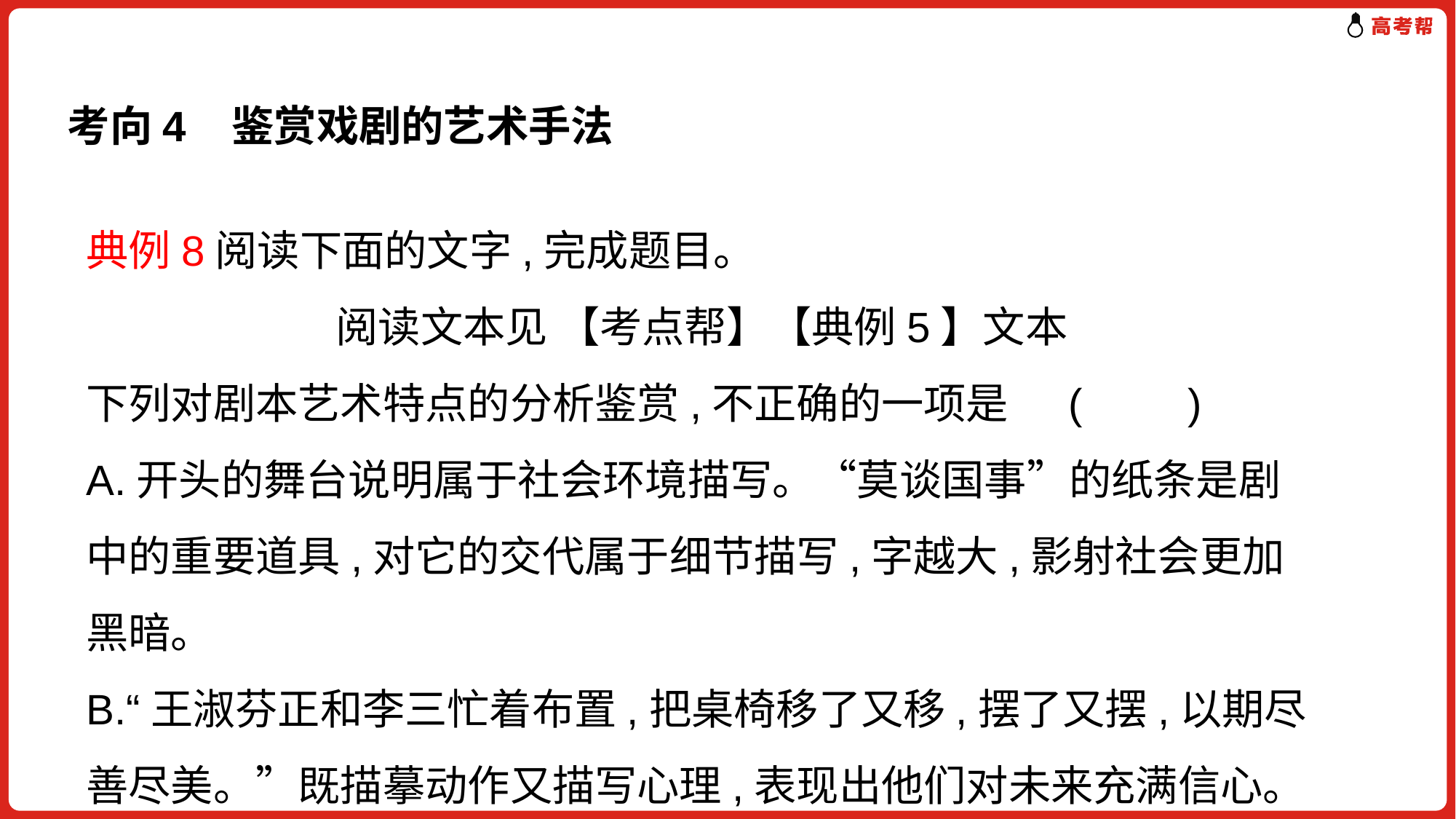

考向4   鉴赏戏剧的艺术手法
典例8阅读下面的文字,完成题目。
阅读文本见 【考点帮】【典例5】文本
下列对剧本艺术特点的分析鉴赏,不正确的一项是	(　　)
A.开头的舞台说明属于社会环境描写。“莫谈国事”的纸条是剧中的重要道具,对它的交代属于细节描写,字越大,影射社会更加黑暗。
B.“王淑芬正和李三忙着布置,把桌椅移了又移,摆了又摆,以期尽善尽美。”既描摹动作又描写心理,表现出他们对未来充满信心。